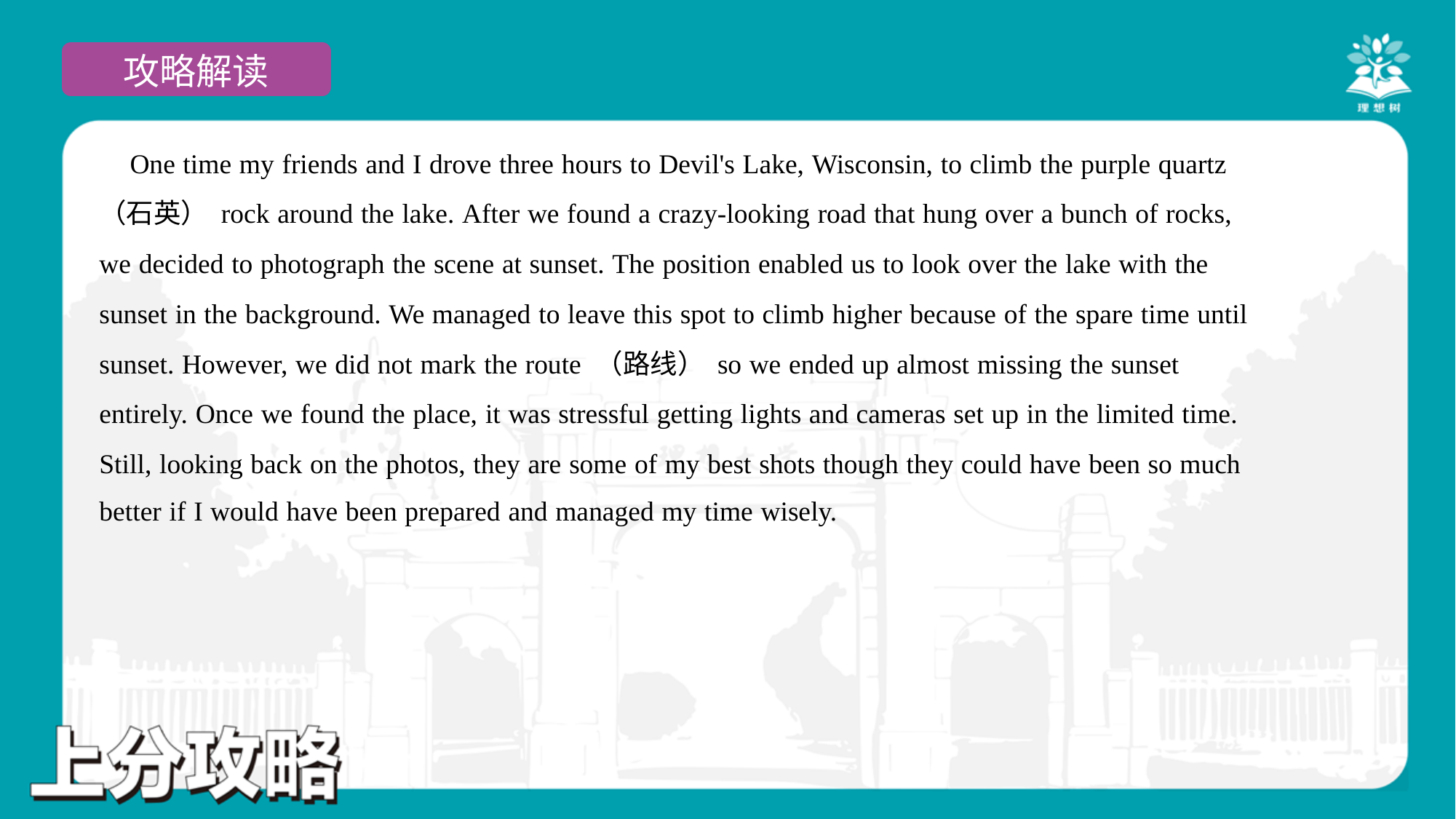

One time my friends and I drove three hours to Devil's Lake, Wisconsin, to climb the purple quartz
（石英） rock around the lake. After we found a crazy-looking road that hung over a bunch of rocks,
we decided to photograph the scene at sunset. The position enabled us to look over the lake with the
sunset in the background. We managed to leave this spot to climb higher because of the spare time until
sunset. However, we did not mark the route （路线） so we ended up almost missing the sunset
entirely. Once we found the place, it was stressful getting lights and cameras set up in the limited time.
Still, looking back on the photos, they are some of my best shots though they could have been so much
better if I would have been prepared and managed my time wisely.